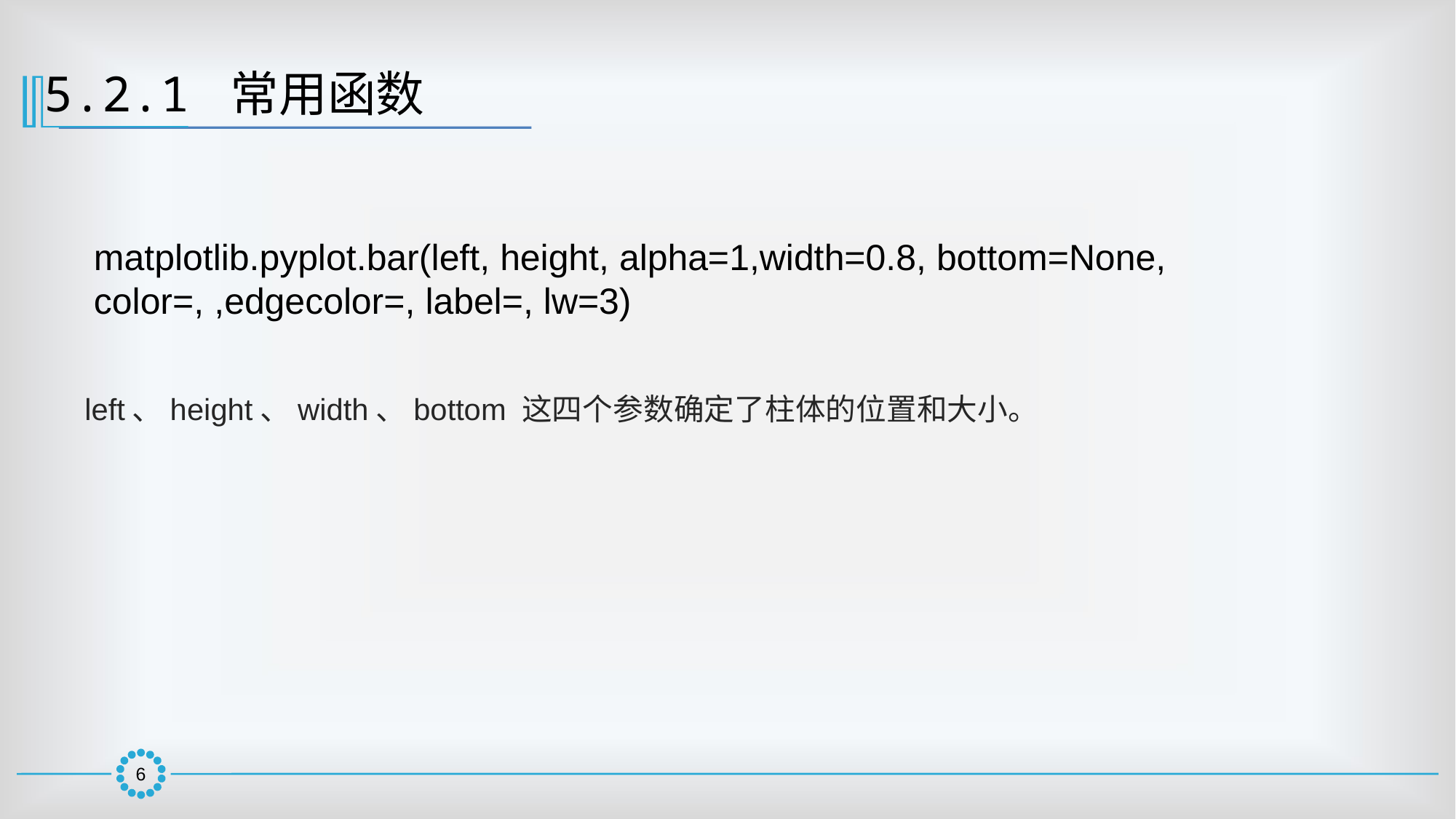

5.2.1 常用函数

matplotlib.pyplot.bar(left, height, alpha=1,width=0.8, bottom=None,
color=, ,edgecolor=, label=, lw=3)
left、height、width、bottom 这四个参数确定了柱体的位置和大小。

6